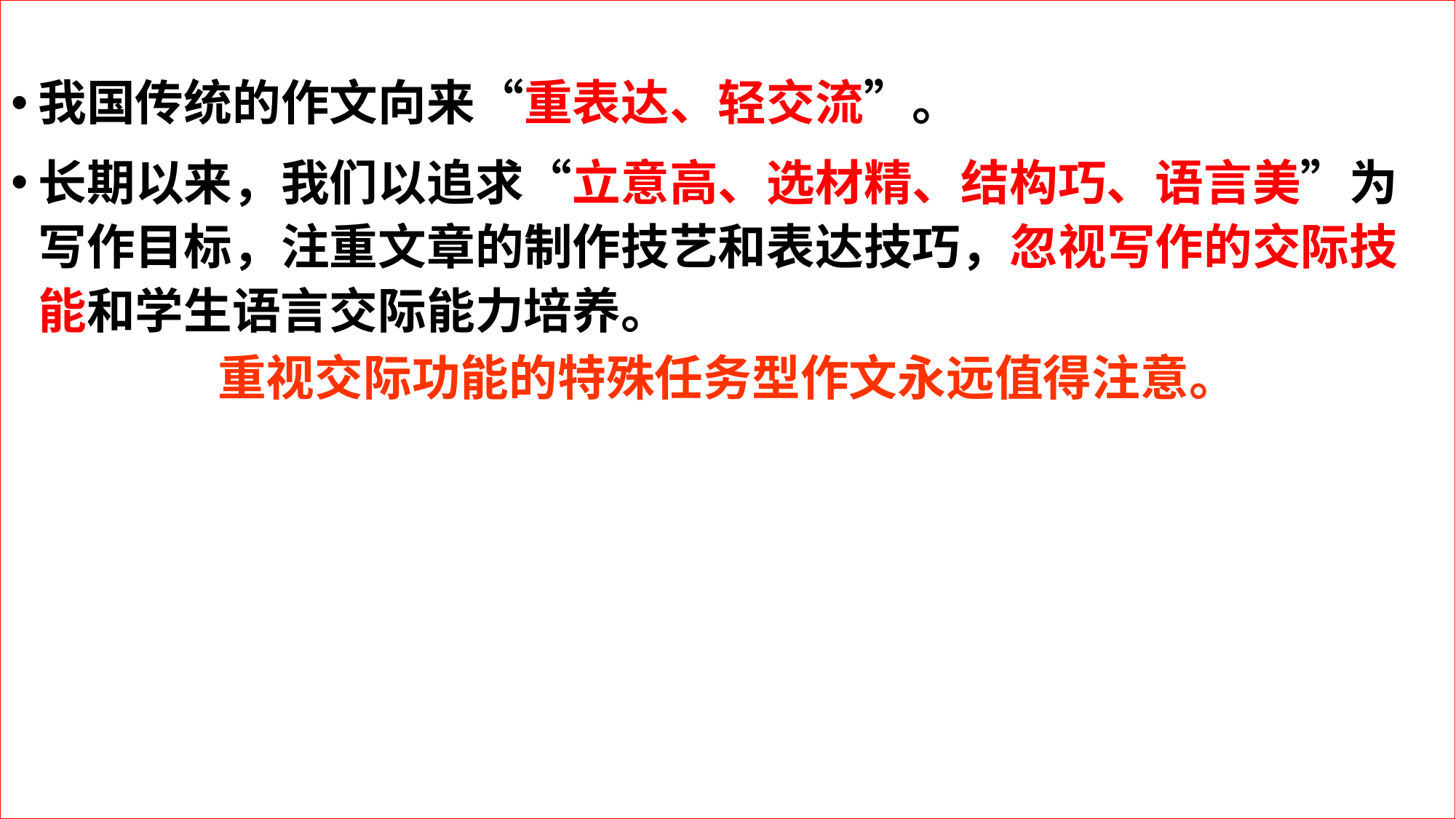

我国传统的作文向来“重表达、轻交流”。
长期以来，我们以追求“立意高、选材精、结构巧、语言美”为写作目标，注重文章的制作技艺和表达技巧，忽视写作的交际技能和学生语言交际能力培养。
重视交际功能的特殊任务型作文永远值得注意。